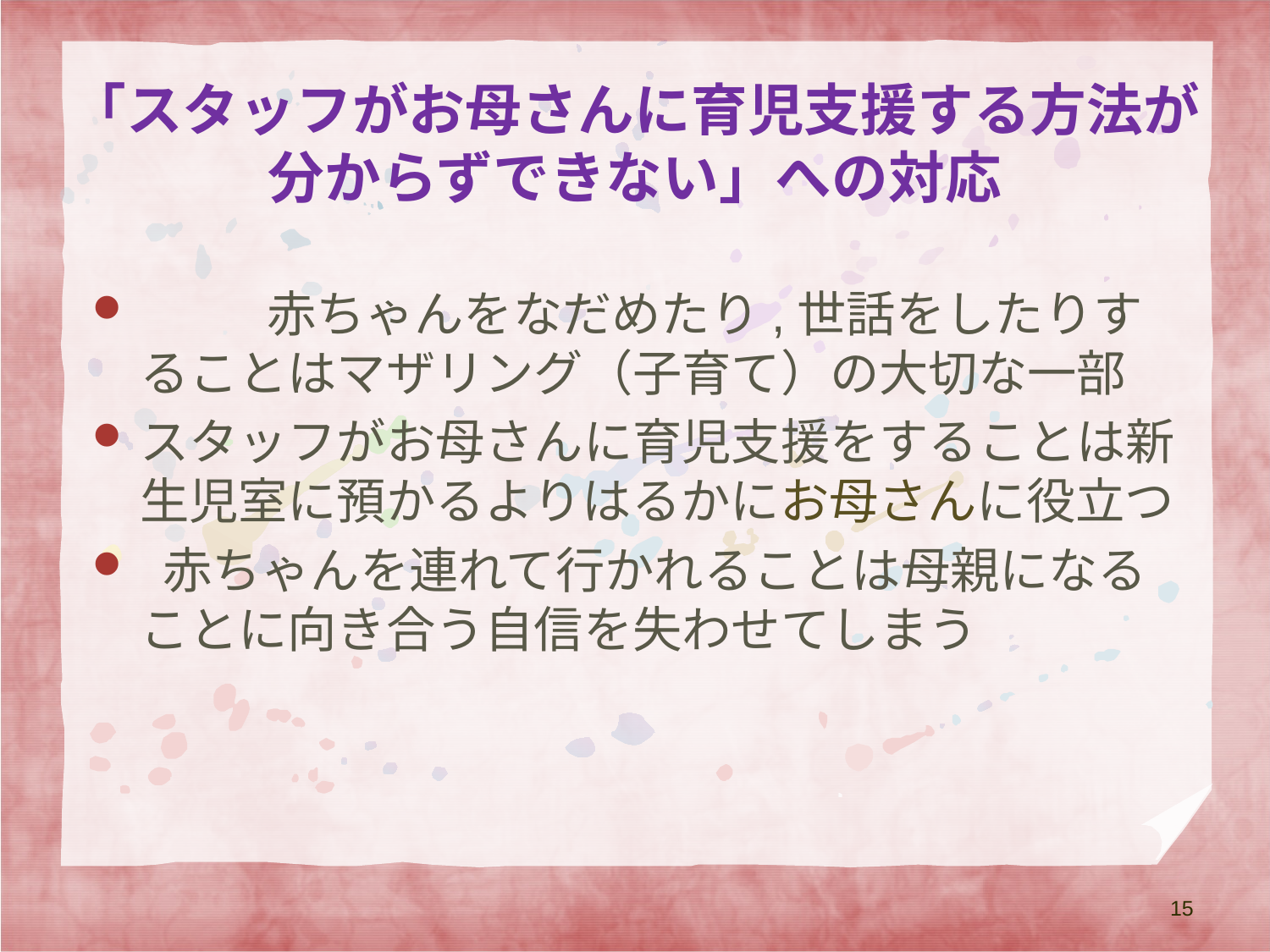

# 「スタッフがお母さんに育児支援する方法が 分からずできない」への対応
	赤ちゃんをなだめたり,世話をしたりすることはマザリング（子育て）の大切な一部
スタッフがお母さんに育児支援をすることは新生児室に預かるよりはるかにお母さんに役立つ
 赤ちゃんを連れて行かれることは母親になることに向き合う自信を失わせてしまう

15